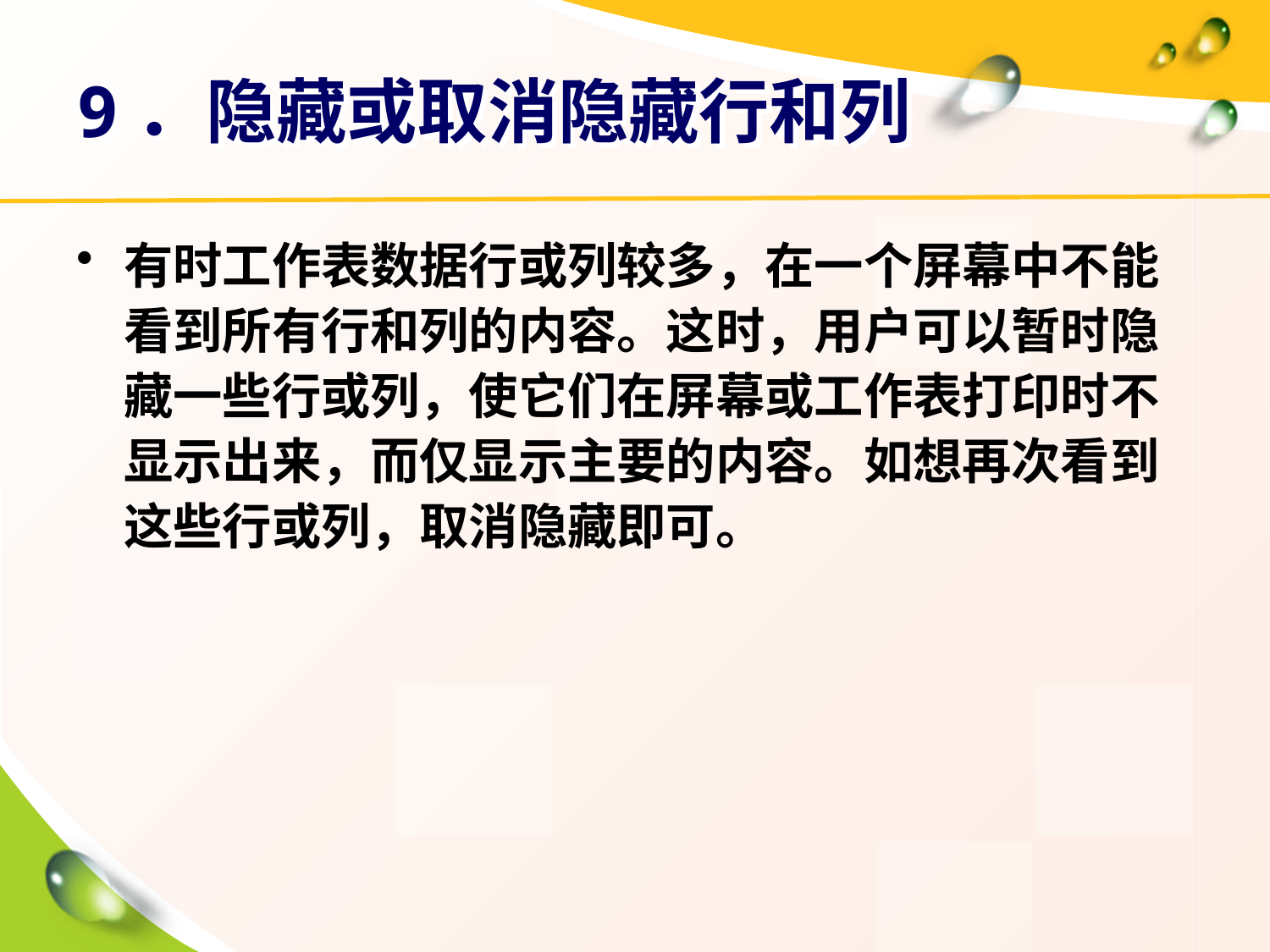

# 9．隐藏或取消隐藏行和列
有时工作表数据行或列较多，在一个屏幕中不能看到所有行和列的内容。这时，用户可以暂时隐藏一些行或列，使它们在屏幕或工作表打印时不显示出来，而仅显示主要的内容。如想再次看到这些行或列，取消隐藏即可。